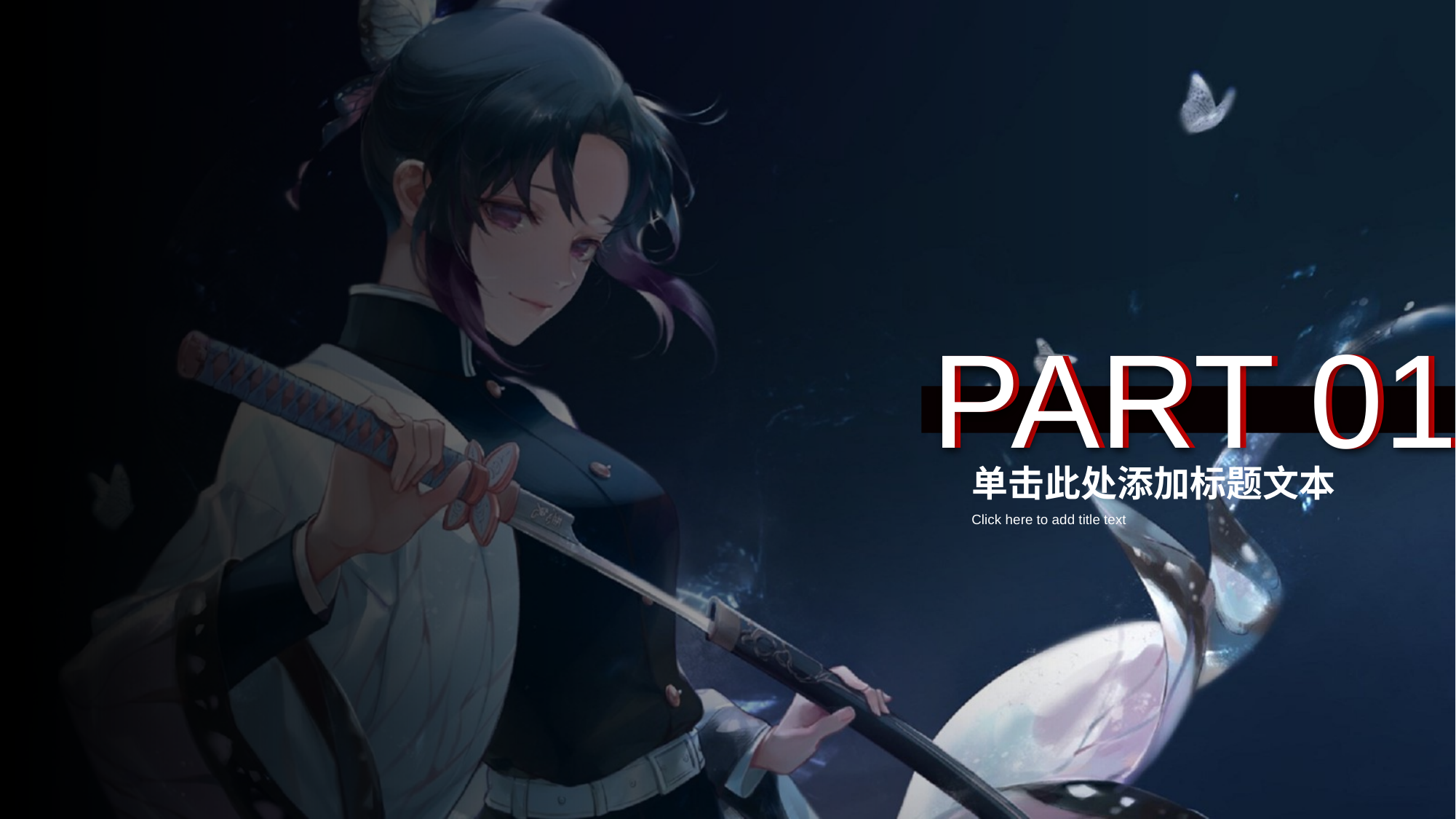

PART 01
PART 01

单击此处添加标题文本
Click here to add title text